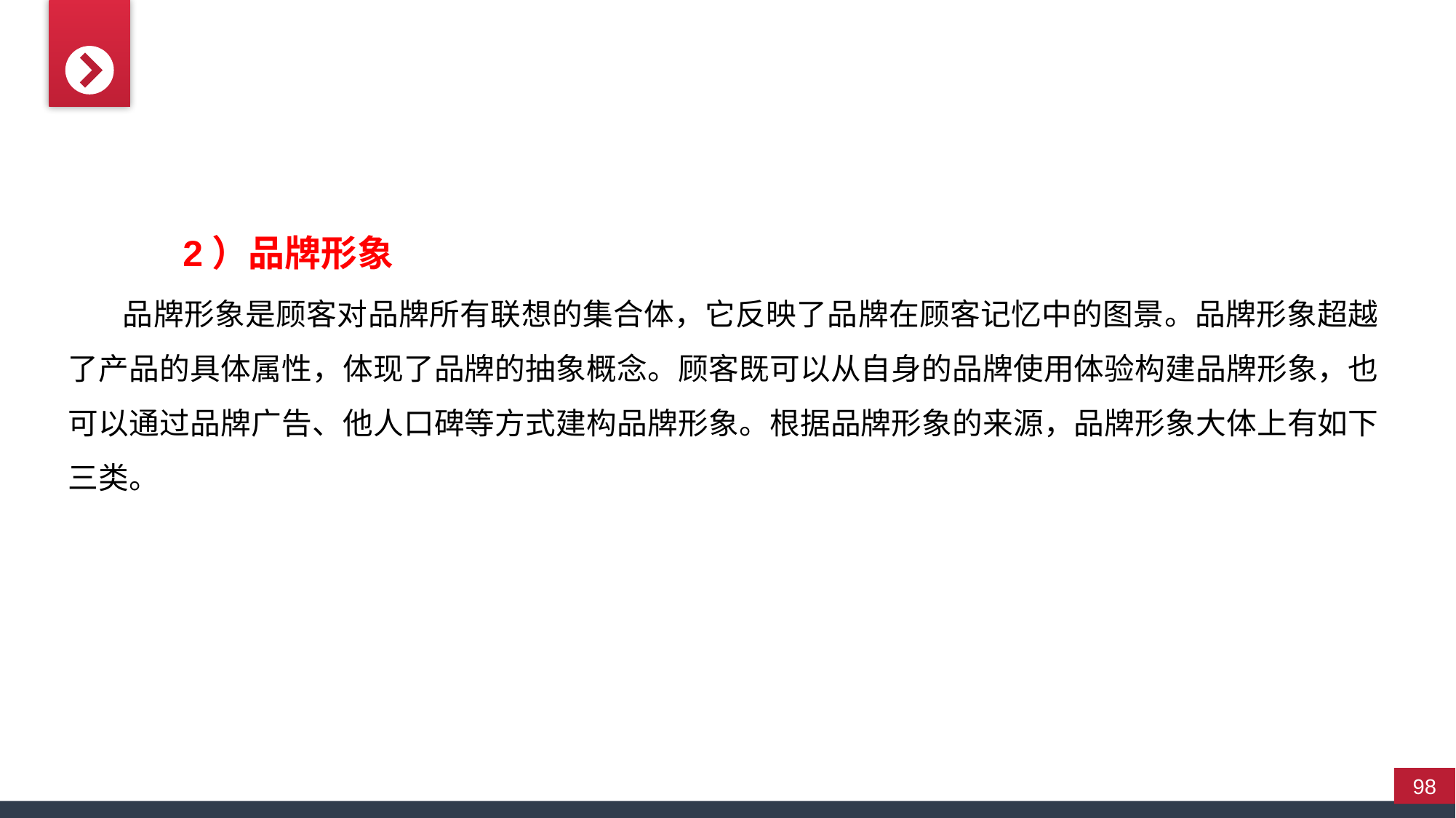

2）品牌形象
品牌形象是顾客对品牌所有联想的集合体，它反映了品牌在顾客记忆中的图景。品牌形象超越了产品的具体属性，体现了品牌的抽象概念。顾客既可以从自身的品牌使用体验构建品牌形象，也可以通过品牌广告、他人口碑等方式建构品牌形象。根据品牌形象的来源，品牌形象大体上有如下三类。